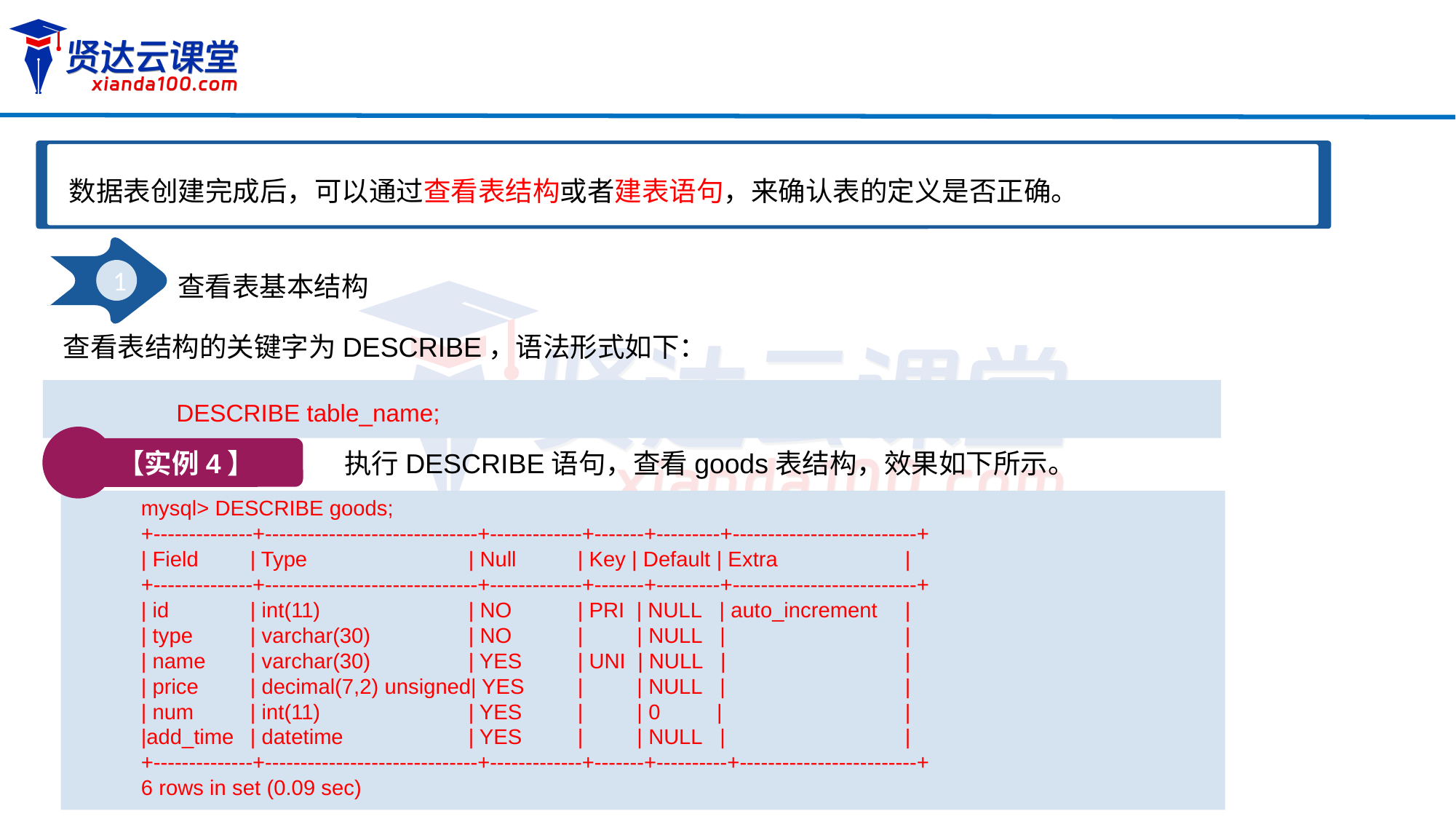

数据表创建完成后，可以通过查看表结构或者建表语句，来确认表的定义是否正确。

1
查看表基本结构
查看表结构的关键字为DESCRIBE，语法形式如下：

DESCRIBE table_name;

【实例4】
执行DESCRIBE语句，查看goods表结构，效果如下所示。
mysql> DESCRIBE goods;
+--------------+------------------------------+-------------+-------+---------+--------------------------+
| Field   	| Type		| Null	| Key | Default | Extra		|
+--------------+------------------------------+-------------+-------+---------+--------------------------+
| id	| int(11)		| NO	| PRI  | NULL   | auto_increment	|
| type	| varchar(30)	| NO	|         | NULL   |		|
| name	| varchar(30)	| YES	| UNI  | NULL   |		|
| price	| decimal(7,2) unsigned| YES	|         | NULL   |		|
| num	| int(11)          	| YES	|         | 0	     |		|
|add_time	| datetime             	| YES	|         | NULL   |		|
+--------------+------------------------------+-------------+-------+----------+-------------------------+
6 rows in set (0.09 sec)